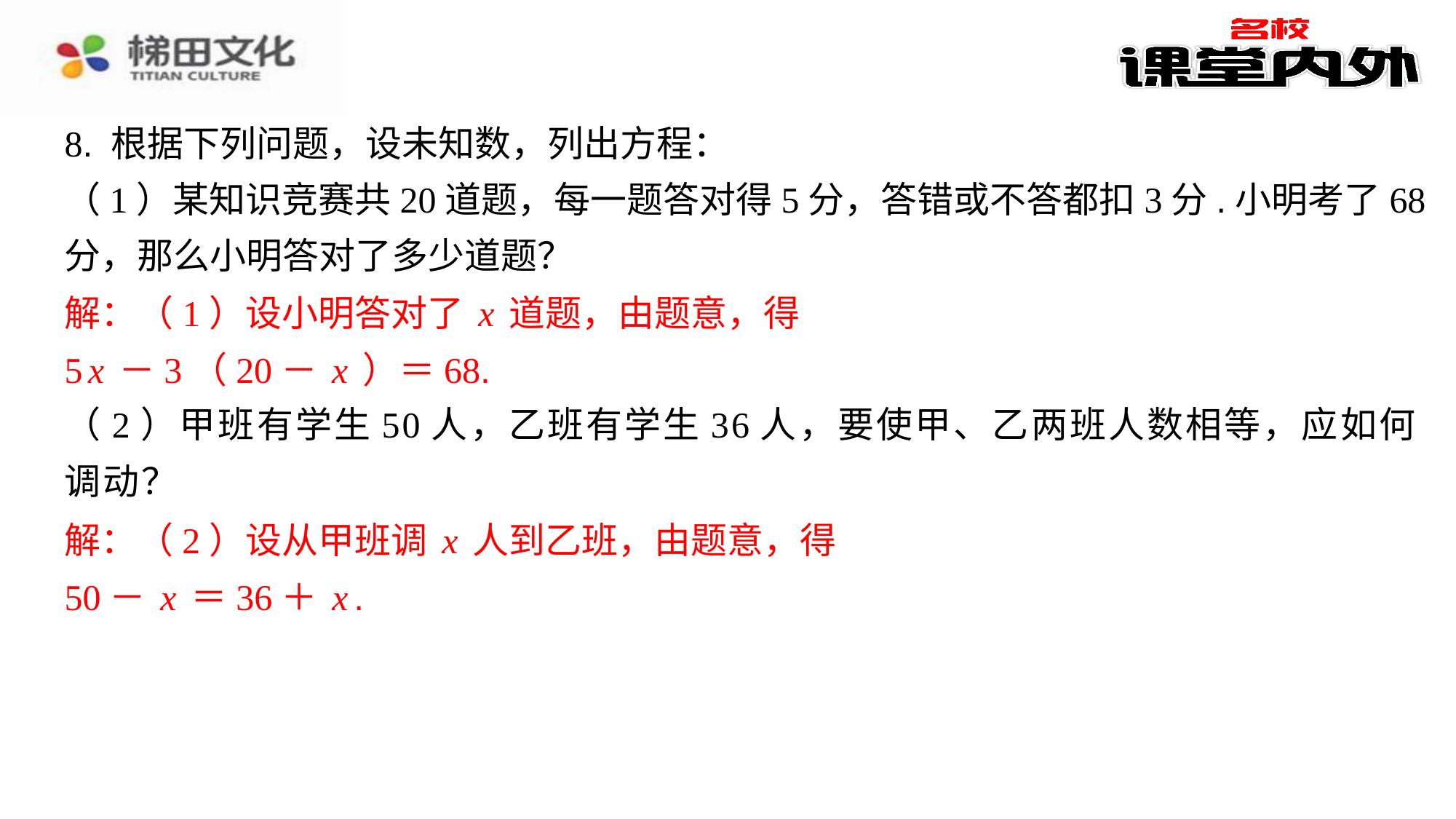

8. 根据下列问题，设未知数，列出方程：
（1）某知识竞赛共20道题，每一题答对得5分，答错或不答都扣3分.小明考了68
分，那么小明答对了多少道题？
解：（1）设小明答对了x道题，由题意，得
5x－3（20－x）＝68.
（2）甲班有学生50人，乙班有学生36人，要使甲、乙两班人数相等，应如何
调动？
解：（2）设从甲班调x人到乙班，由题意，得
50－x＝36＋x.
解：（1）设小明答对了x道题，由题意，得
5x－3（20－x）＝68.
解：（2）设从甲班调x人到乙班，由题意，得
50－x＝36＋x.